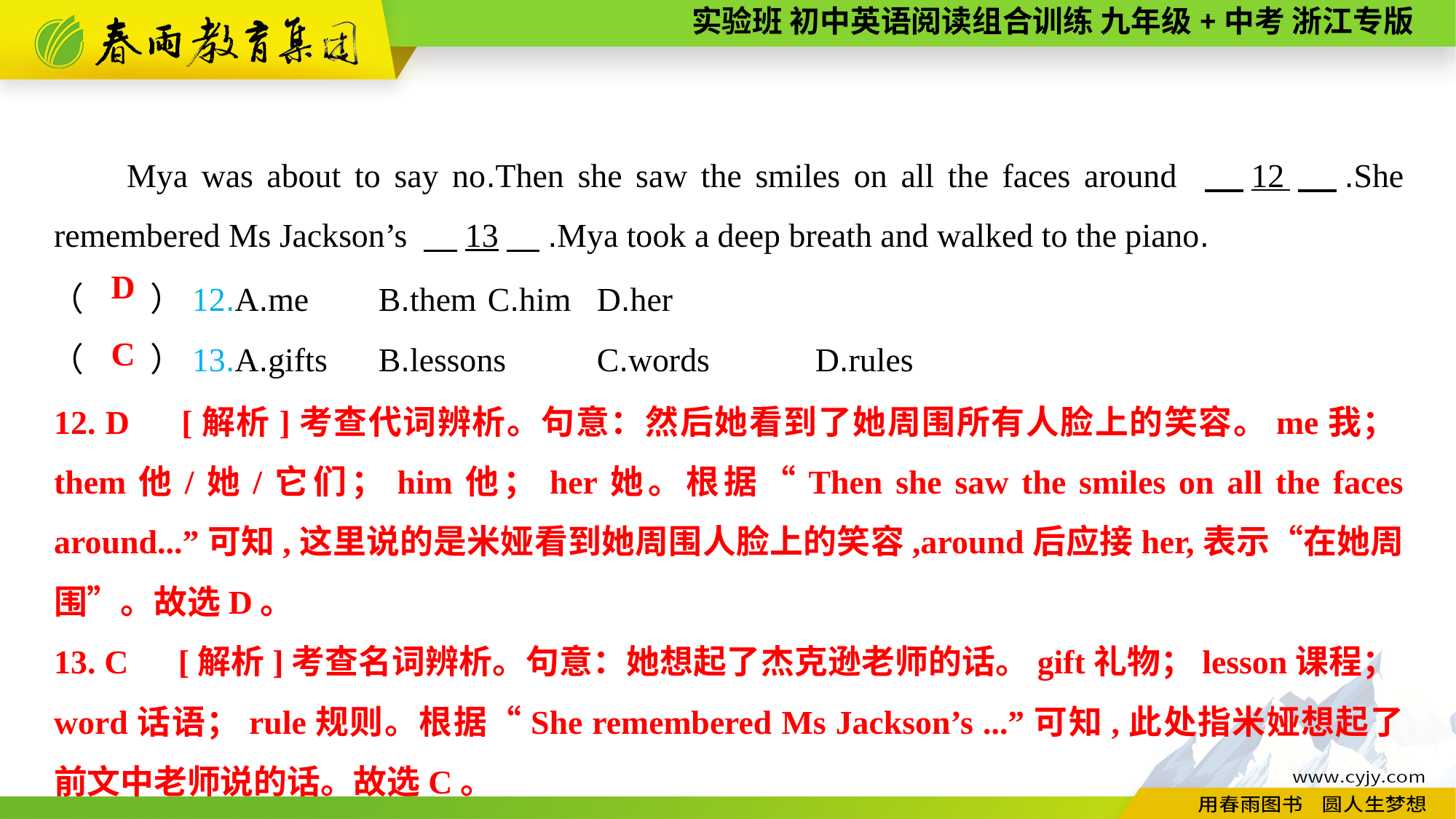

Mya was about to say no.Then she saw the smiles on all the faces around 　12　.She remembered Ms Jackson’s 　13　.Mya took a deep breath and walked to the piano.
（　　）12.A.me	B.them	C.him	D.her
（　　）13.A.gifts	B.lessons	C.words	D.rules
D
C
12. D　[解析]考查代词辨析。句意：然后她看到了她周围所有人脸上的笑容。me我；them他/她/它们；him他；her她。根据“Then she saw the smiles on all the faces around...”可知,这里说的是米娅看到她周围人脸上的笑容,around后应接her,表示“在她周围”。故选D。
13. C　[解析]考查名词辨析。句意：她想起了杰克逊老师的话。gift礼物；lesson课程；word话语；rule规则。根据“She remembered Ms Jackson’s ...”可知,此处指米娅想起了前文中老师说的话。故选C。